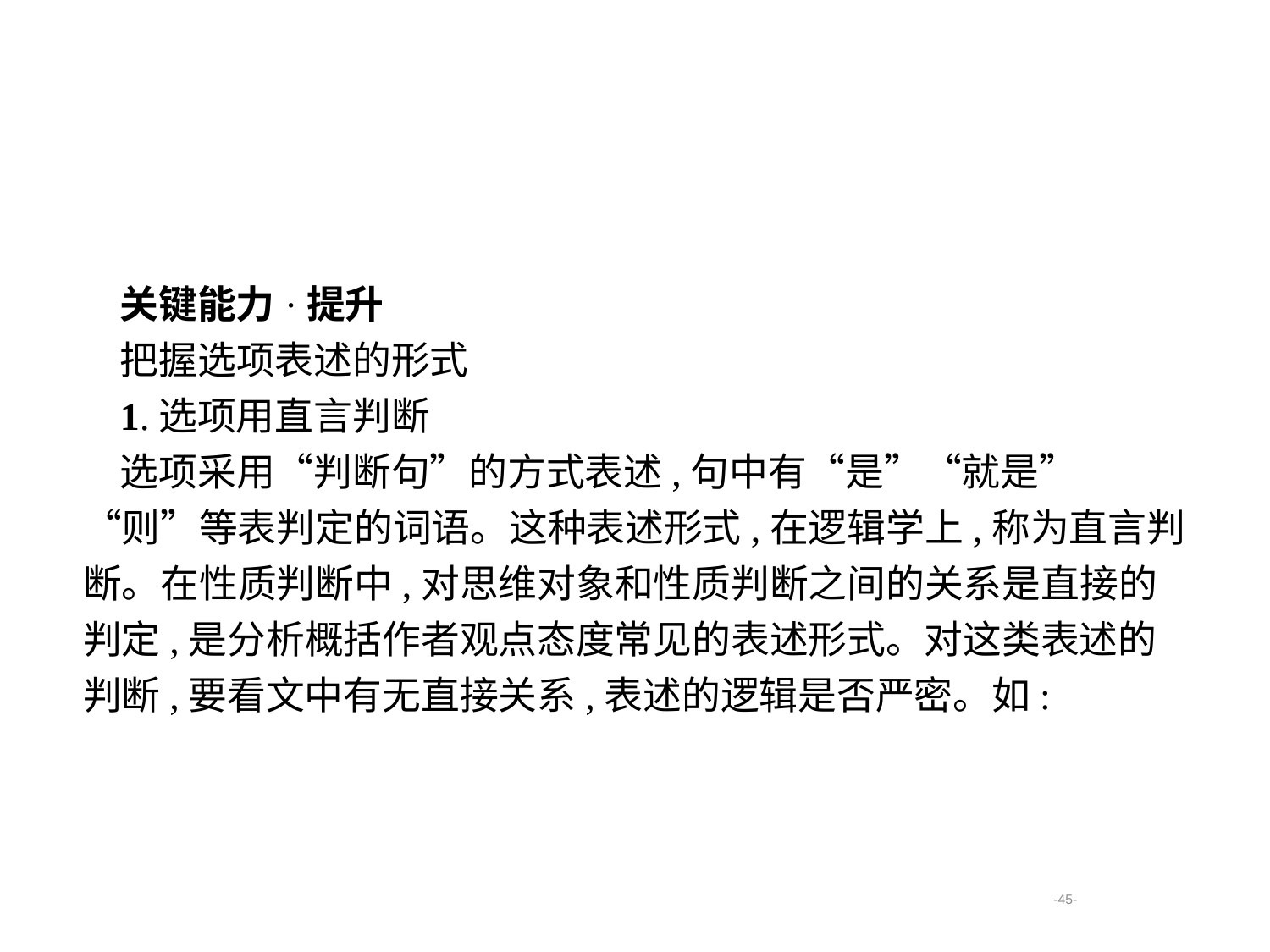

关键能力·提升
把握选项表述的形式
1.选项用直言判断
选项采用“判断句”的方式表述,句中有“是”“就是”“则”等表判定的词语。这种表述形式,在逻辑学上,称为直言判断。在性质判断中,对思维对象和性质判断之间的关系是直接的判定,是分析概括作者观点态度常见的表述形式。对这类表述的判断,要看文中有无直接关系,表述的逻辑是否严密。如:
-45-